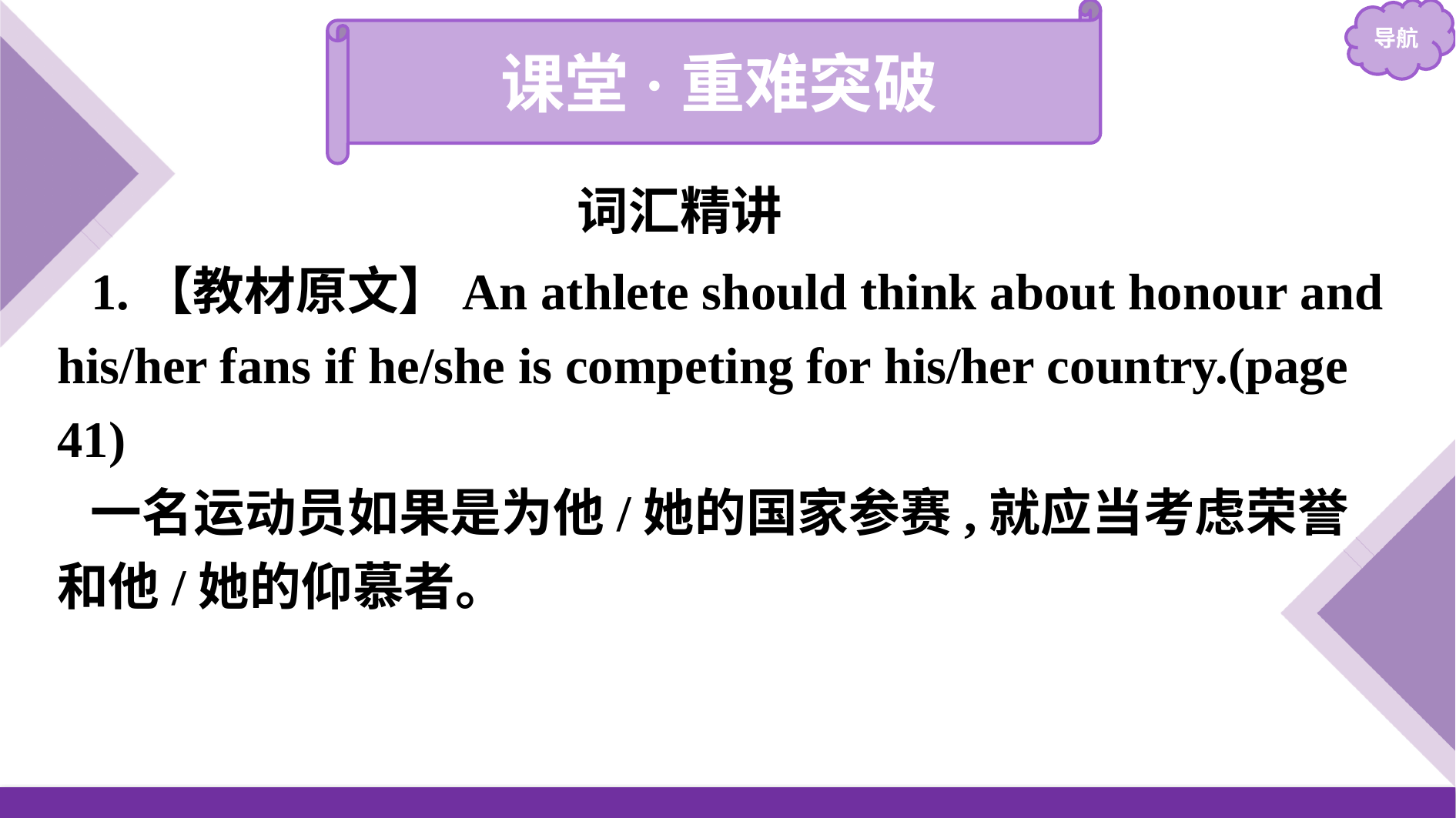

课堂·重难突破
词汇精讲
1.【教材原文】An athlete should think about honour and his/her fans if he/she is competing for his/her country.(page 41)
一名运动员如果是为他/她的国家参赛,就应当考虑荣誉和他/她的仰慕者。